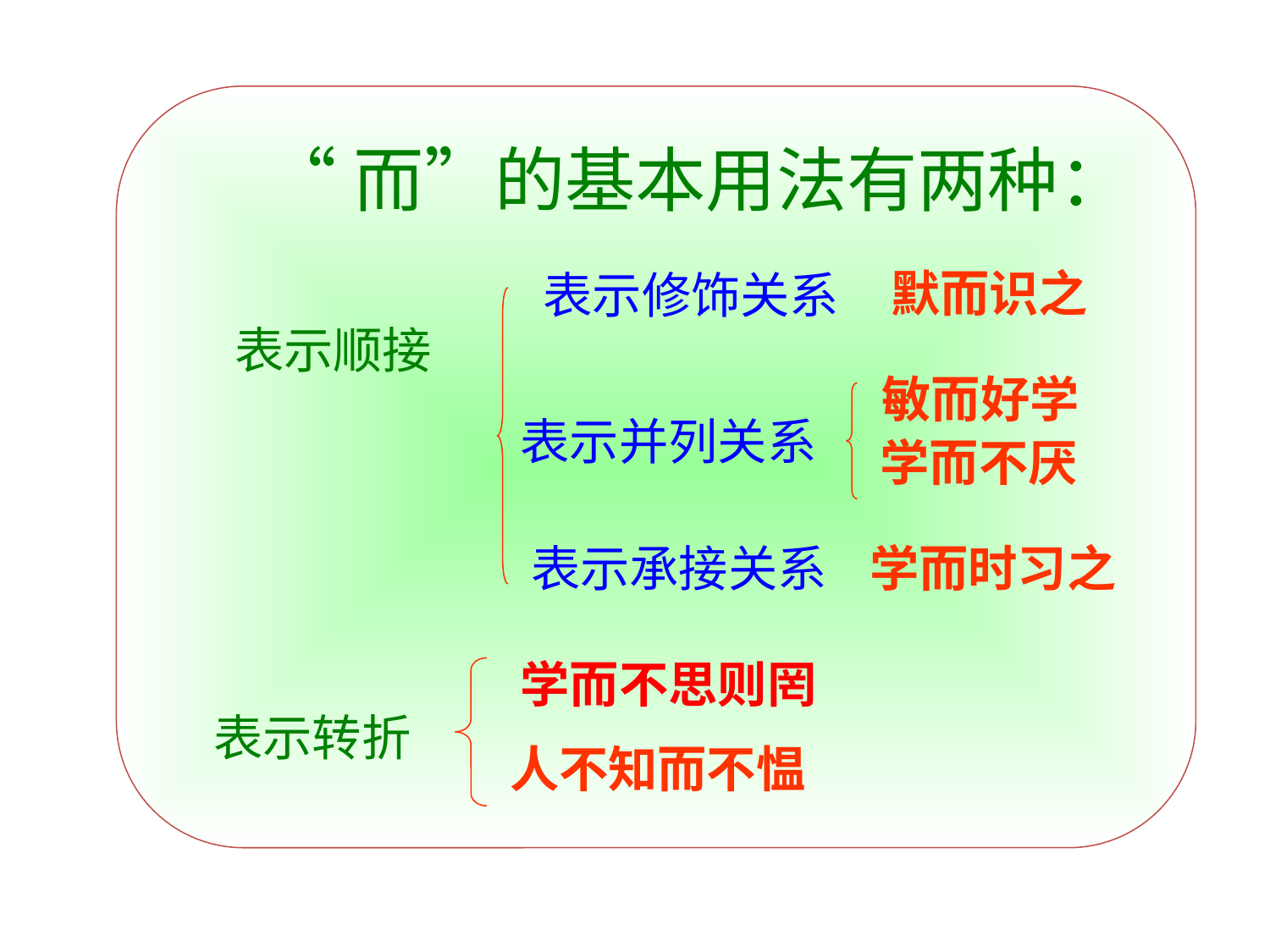

“而”的基本用法有两种：
默而识之
 表示修饰关系

表示顺接
 敏而好学

表示并列关系
学而不厌

表示承接关系
学而时习之
学而不思则罔

表示转折
人不知而不愠